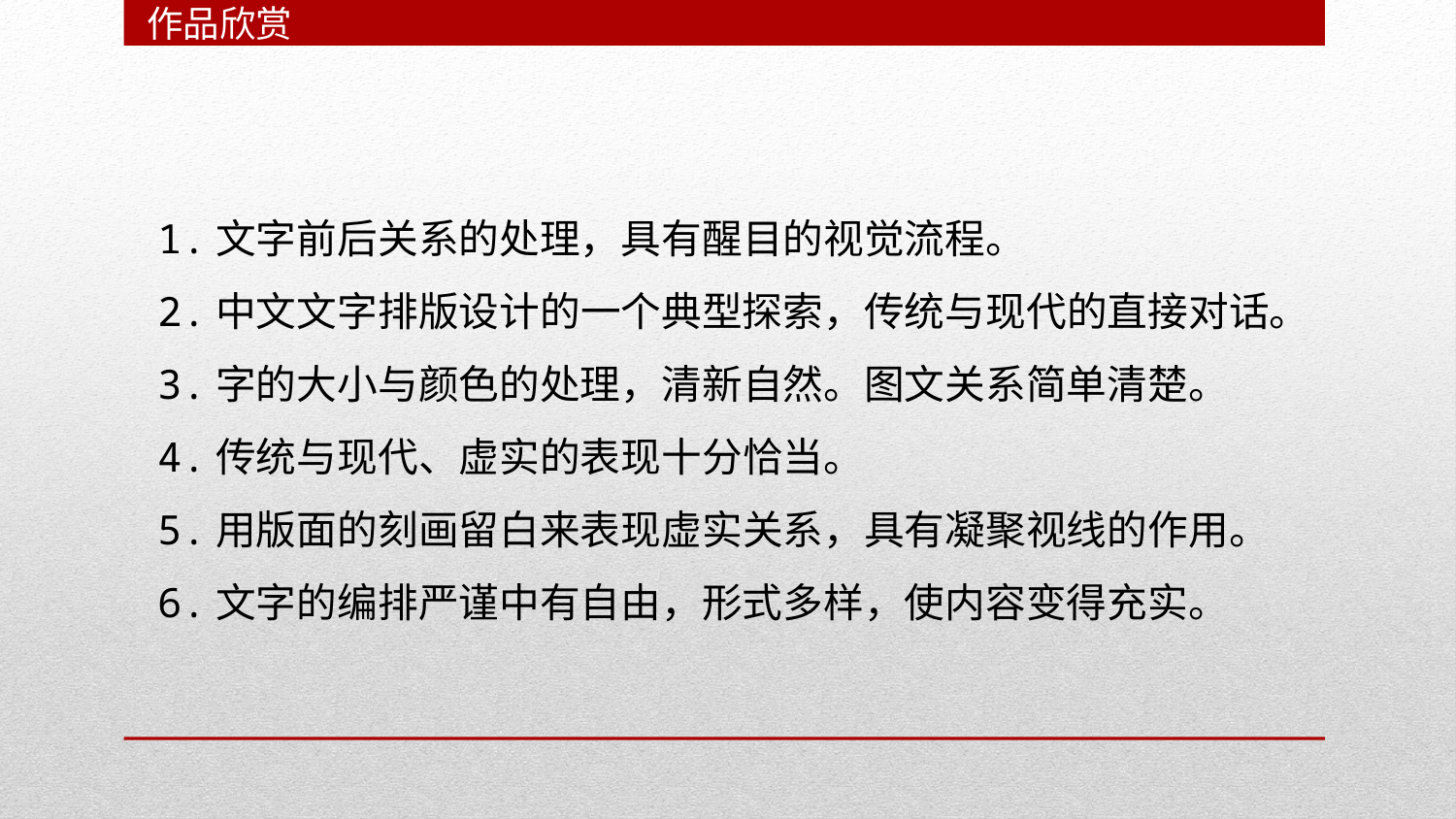

作品欣赏
1.文字前后关系的处理，具有醒目的视觉流程。
2.中文文字排版设计的一个典型探索，传统与现代的直接对话。
3.字的大小与颜色的处理，清新自然。图文关系简单清楚。
4.传统与现代、虚实的表现十分恰当。
5.用版面的刻画留白来表现虚实关系，具有凝聚视线的作用。
6.文字的编排严谨中有自由，形式多样，使内容变得充实。